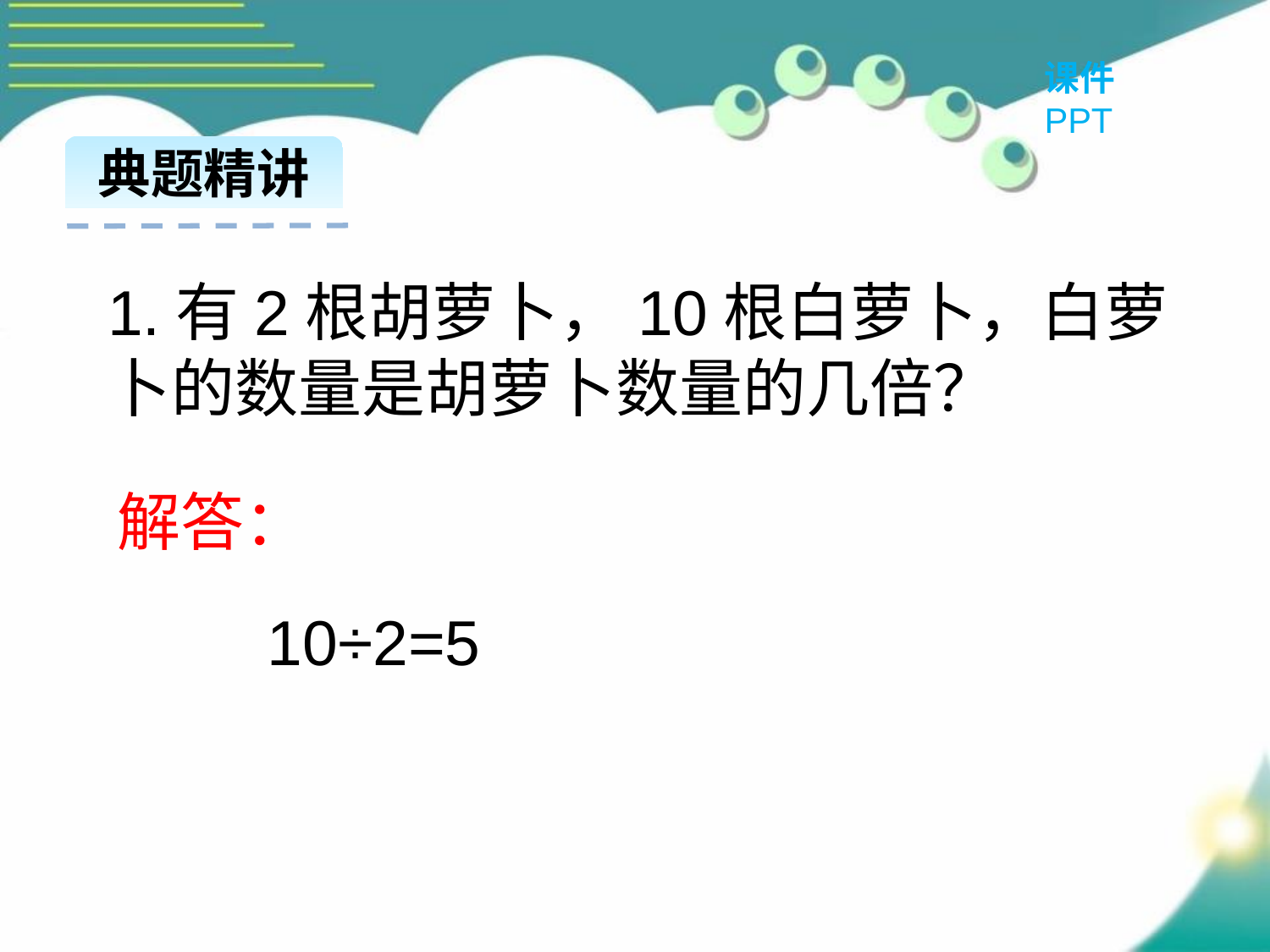

课件PPT
典题精讲

1.有2根胡萝卜，10根白萝卜，白萝卜的数量是胡萝卜数量的几倍？
解答：
10÷2=5